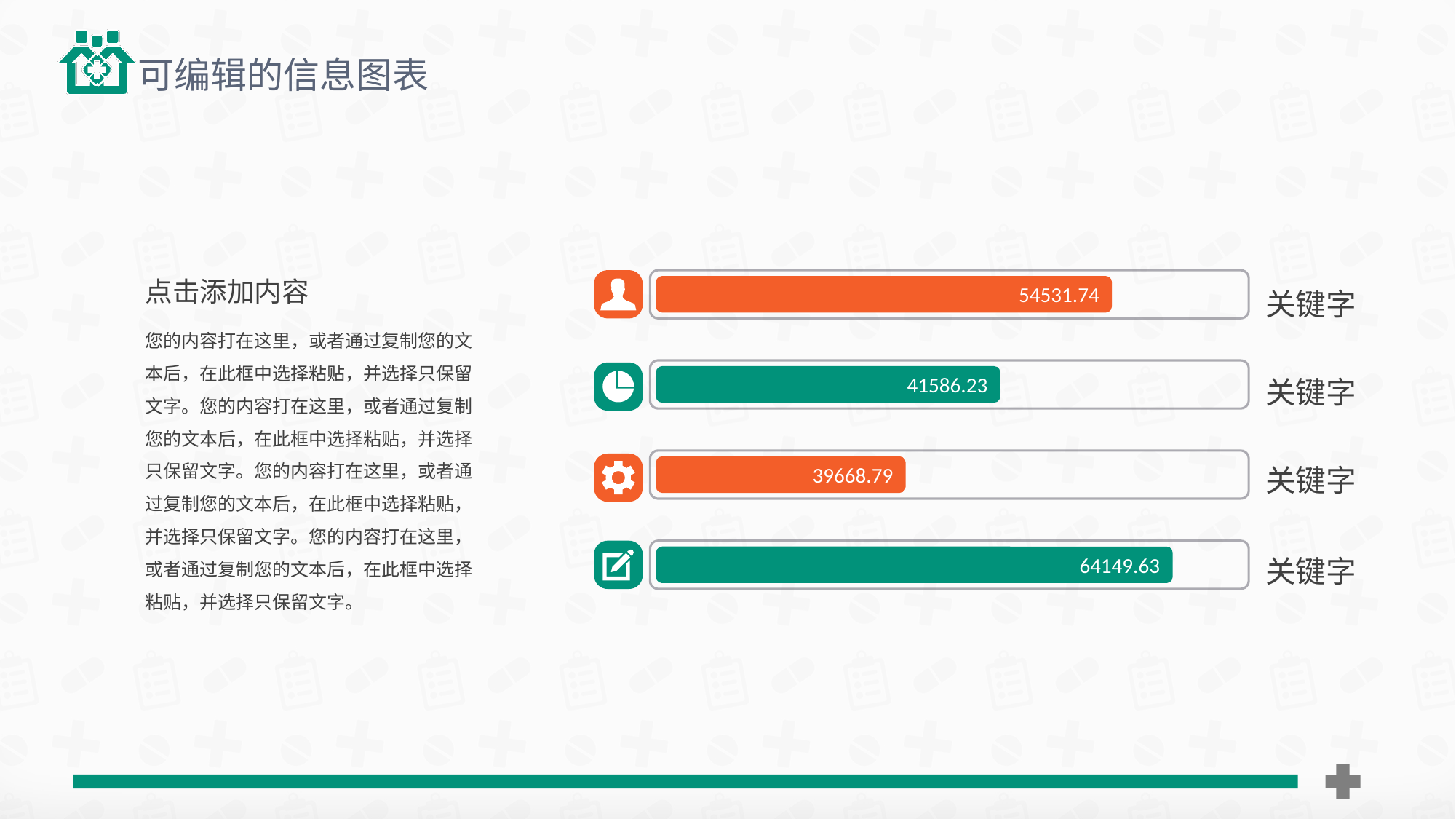

可编辑的信息图表
点击添加内容
关键字

54531.74

您的内容打在这里，或者通过复制您的文本后，在此框中选择粘贴，并选择只保留文字。您的内容打在这里，或者通过复制您的文本后，在此框中选择粘贴，并选择只保留文字。您的内容打在这里，或者通过复制您的文本后，在此框中选择粘贴，并选择只保留文字。您的内容打在这里，或者通过复制您的文本后，在此框中选择粘贴，并选择只保留文字。

关键字

41586.23

关键字

39668.79

关键字

64149.63